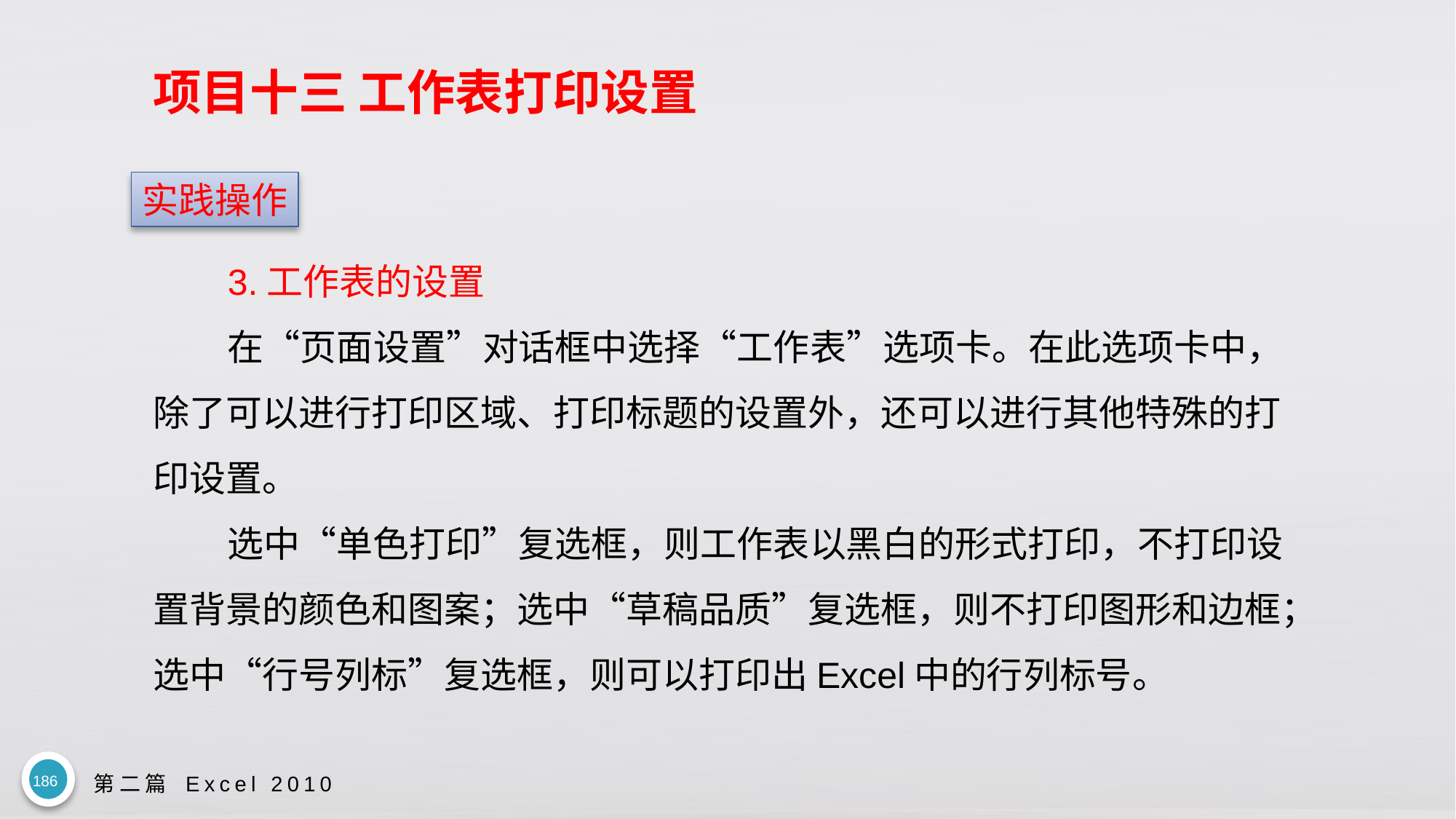

# 项目十三 工作表打印设置
实践操作
3.工作表的设置
在“页面设置”对话框中选择“工作表”选项卡。在此选项卡中，除了可以进行打印区域、打印标题的设置外，还可以进行其他特殊的打印设置。
选中“单色打印”复选框，则工作表以黑白的形式打印，不打印设置背景的颜色和图案；选中“草稿品质”复选框，则不打印图形和边框；选中“行号列标”复选框，则可以打印出Excel中的行列标号。
186